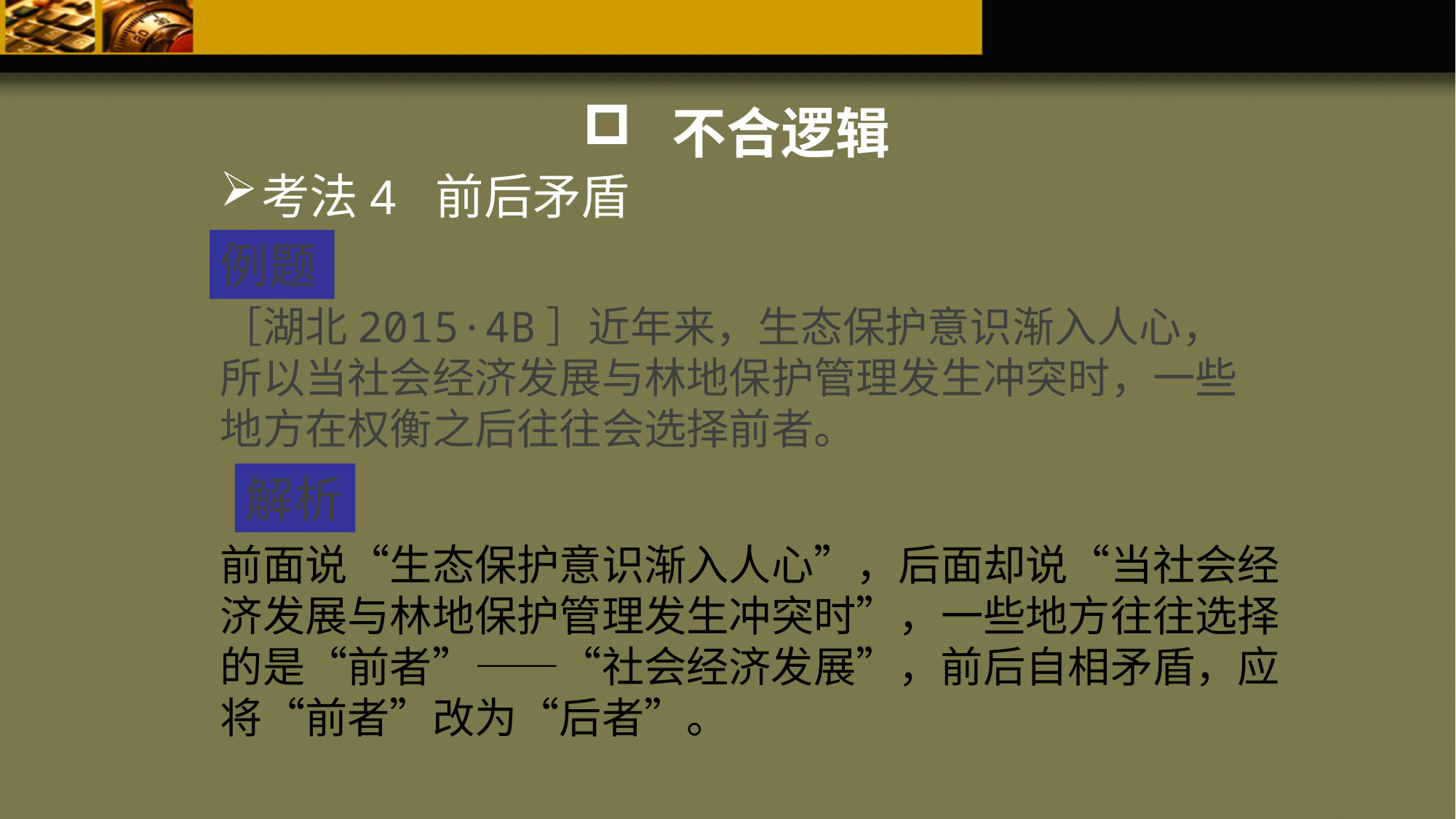

不合逻辑
考法4  前后矛盾
例题
［湖北2015·4B］近年来，生态保护意识渐入人心，所以当社会经济发展与林地保护管理发生冲突时，一些地方在权衡之后往往会选择前者。
解析
前面说“生态保护意识渐入人心”，后面却说“当社会经济发展与林地保护管理发生冲突时”，一些地方往往选择的是“前者”——“社会经济发展”，前后自相矛盾，应将“前者”改为“后者”。